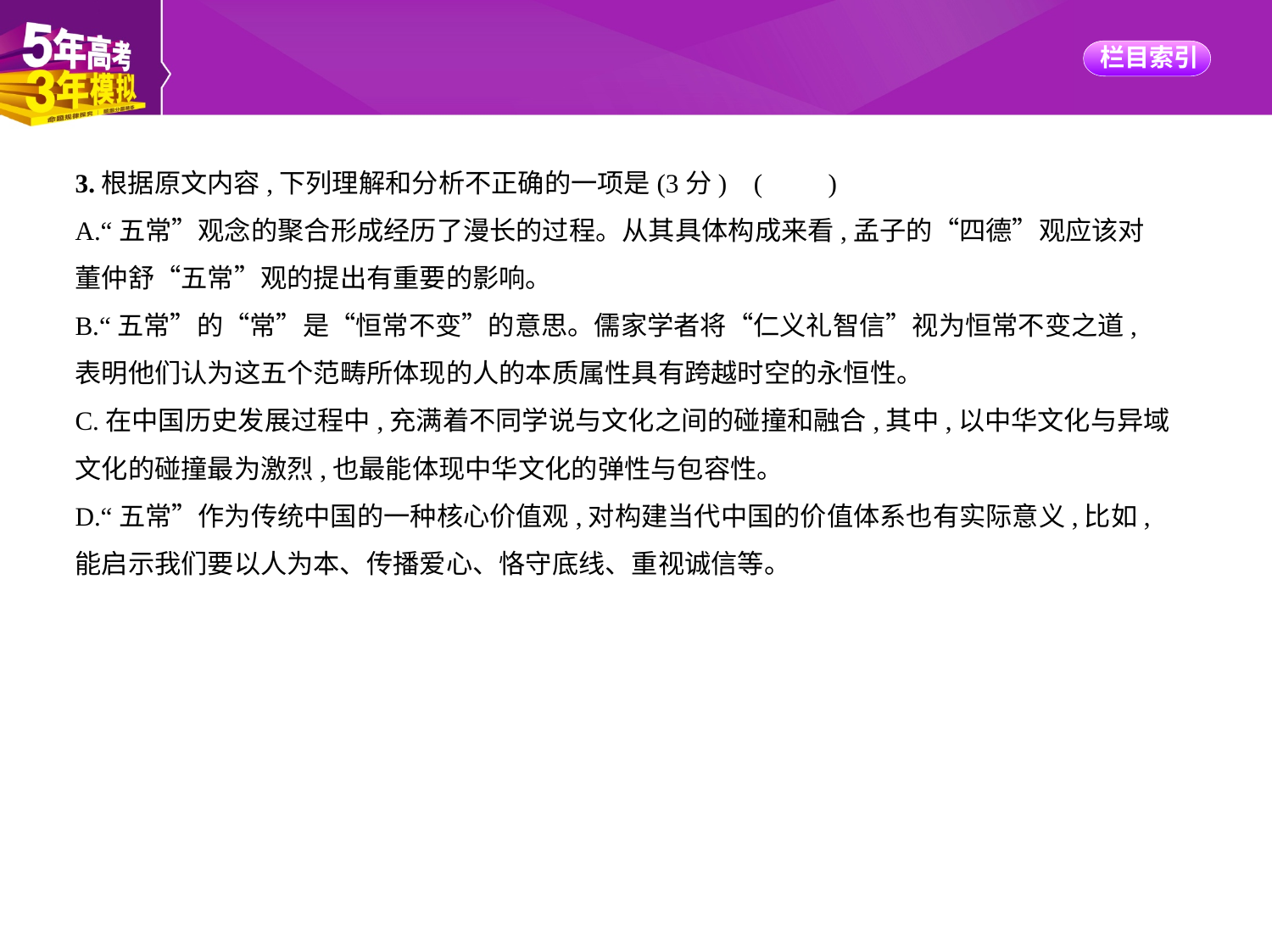

3.根据原文内容,下列理解和分析不正确的一项是(3分) (　　)
A.“五常”观念的聚合形成经历了漫长的过程。从其具体构成来看,孟子的“四德”观应该对
董仲舒“五常”观的提出有重要的影响。
B.“五常”的“常”是“恒常不变”的意思。儒家学者将“仁义礼智信”视为恒常不变之道,
表明他们认为这五个范畴所体现的人的本质属性具有跨越时空的永恒性。
C.在中国历史发展过程中,充满着不同学说与文化之间的碰撞和融合,其中,以中华文化与异域
文化的碰撞最为激烈,也最能体现中华文化的弹性与包容性。
D.“五常”作为传统中国的一种核心价值观,对构建当代中国的价值体系也有实际意义,比如,
能启示我们要以人为本、传播爱心、恪守底线、重视诚信等。